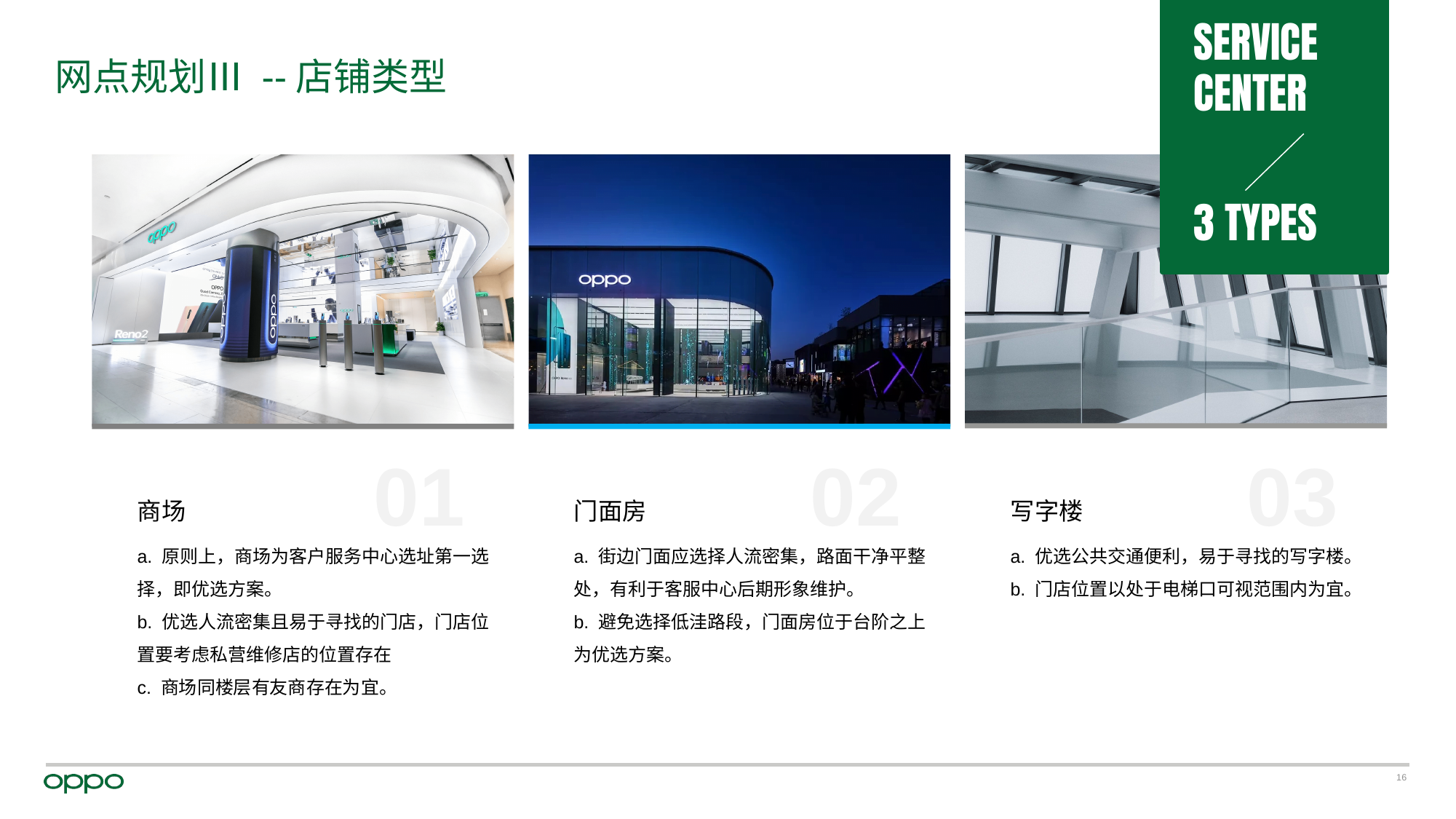

SERVICE CENTER

3 TYPES

01
商场
a. 原则上，商场为客户服务中心选址第一选择，即优选方案。
b. 优选人流密集且易于寻找的门店，门店位置要考虑私营维修店的位置存在
c. 商场同楼层有友商存在为宜。
02
门面房
a. 街边门面应选择人流密集，路面干净平整处，有利于客服中心后期形象维护。
b. 避免选择低洼路段，门面房位于台阶之上为优选方案。
03
写字楼
a. 优选公共交通便利，易于寻找的写字楼。
b. 门店位置以处于电梯口可视范围内为宜。

网点规划Ⅲ --店铺类型